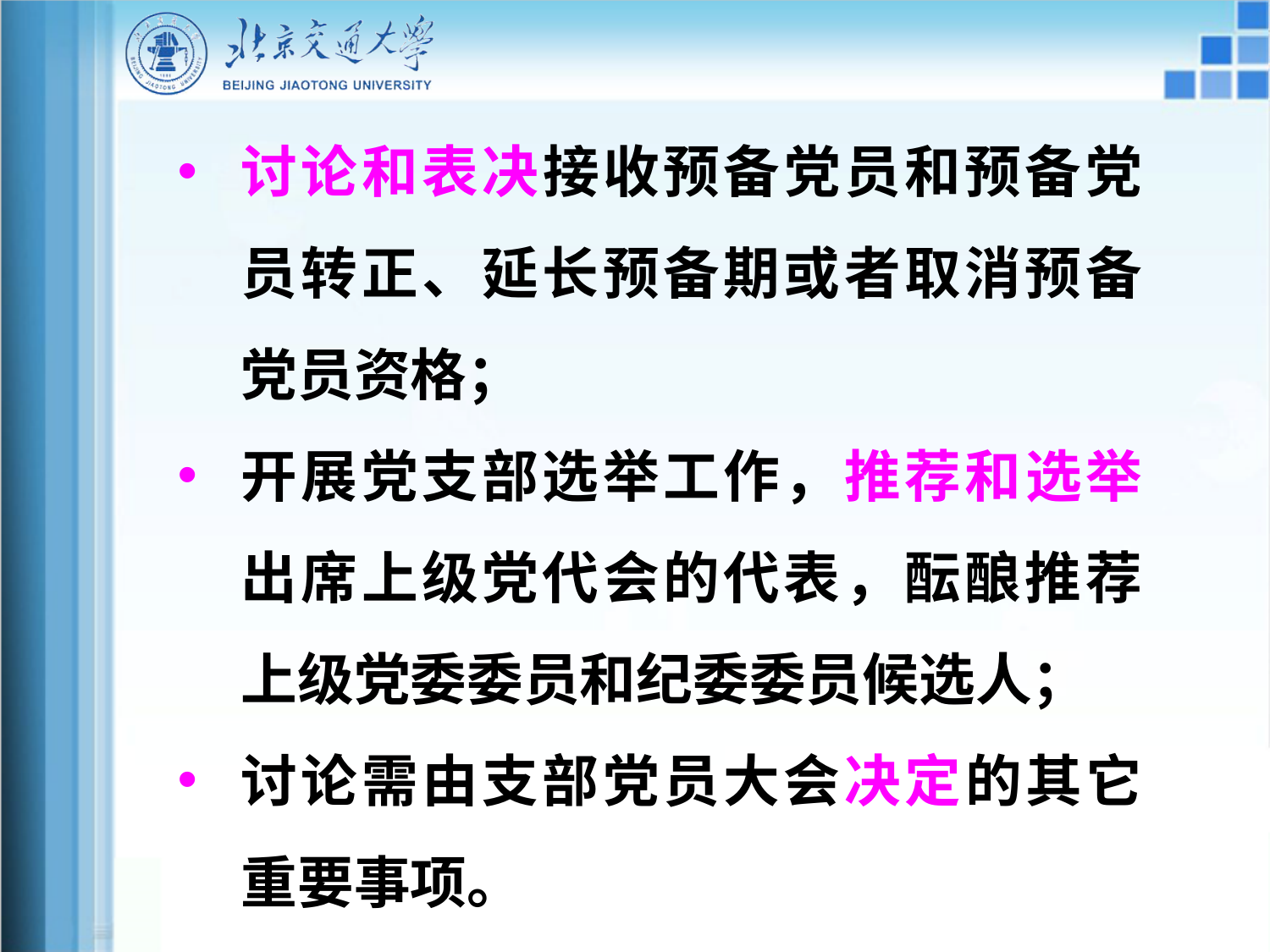

讨论和表决接收预备党员和预备党员转正、延长预备期或者取消预备党员资格；
开展党支部选举工作，推荐和选举出席上级党代会的代表，酝酿推荐上级党委委员和纪委委员候选人；
讨论需由支部党员大会决定的其它重要事项。